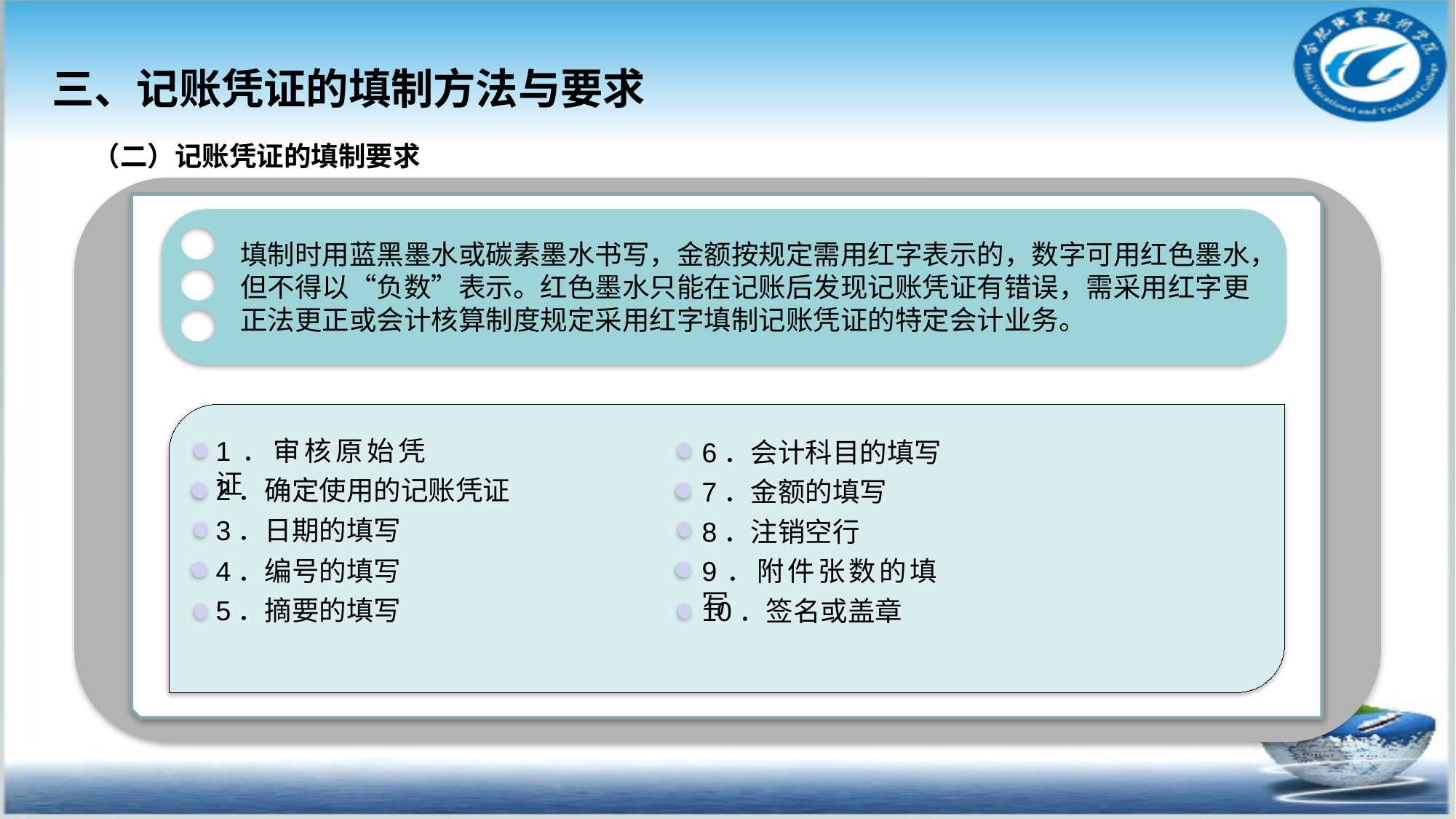

三、记账凭证的填制方法与要求
（二）记账凭证的填制要求

填制时用蓝黑墨水或碳素墨水书写，金额按规定需用红字表示的，数字可用红色墨水，但不得以“负数”表示。红色墨水只能在记账后发现记账凭证有错误，需采用红字更正法更正或会计核算制度规定采用红字填制记账凭证的特定会计业务。

1．审核原始凭证
6．会计科目的填写

2．确定使用的记账凭证
7．金额的填写

3．日期的填写
8．注销空行

4．编号的填写
9．附件张数的填写

5．摘要的填写
10．签名或盖章